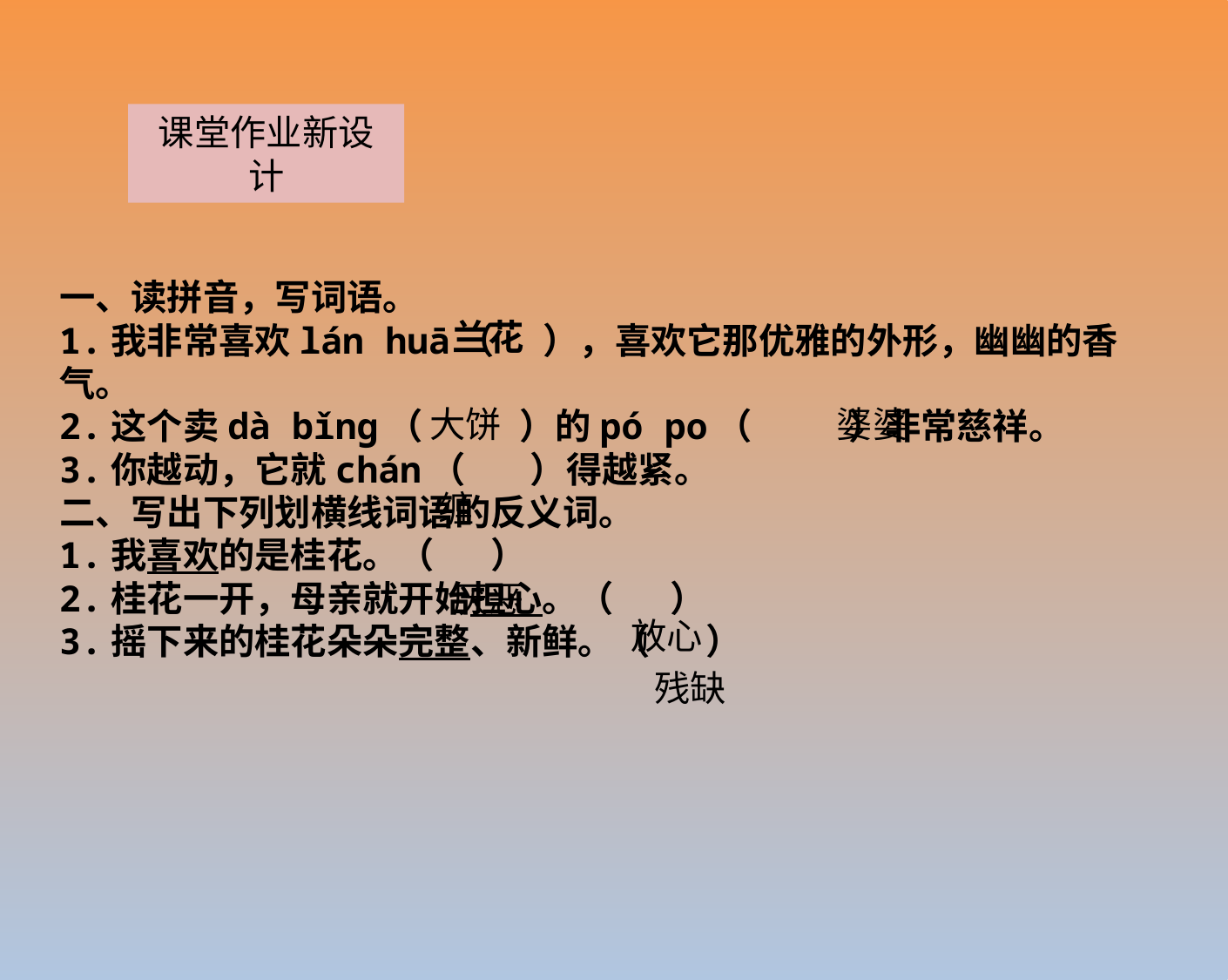

课堂作业新设计
一、读拼音，写词语。
1.我非常喜欢lán huā（      ），喜欢它那优雅的外形，幽幽的香气。
2.这个卖dà bǐnɡ（            ）的pó po（            ）非常慈祥。
3.你越动，它就chán（        ）得越紧。
二、写出下列划横线词语的反义词。
1.我喜欢的是桂花。（       ）
2.桂花一开，母亲就开始担心。（       ）
3.摇下来的桂花朵朵完整、新鲜。（       ）
兰花
大饼
婆婆
缠
厌恶
放心
残缺